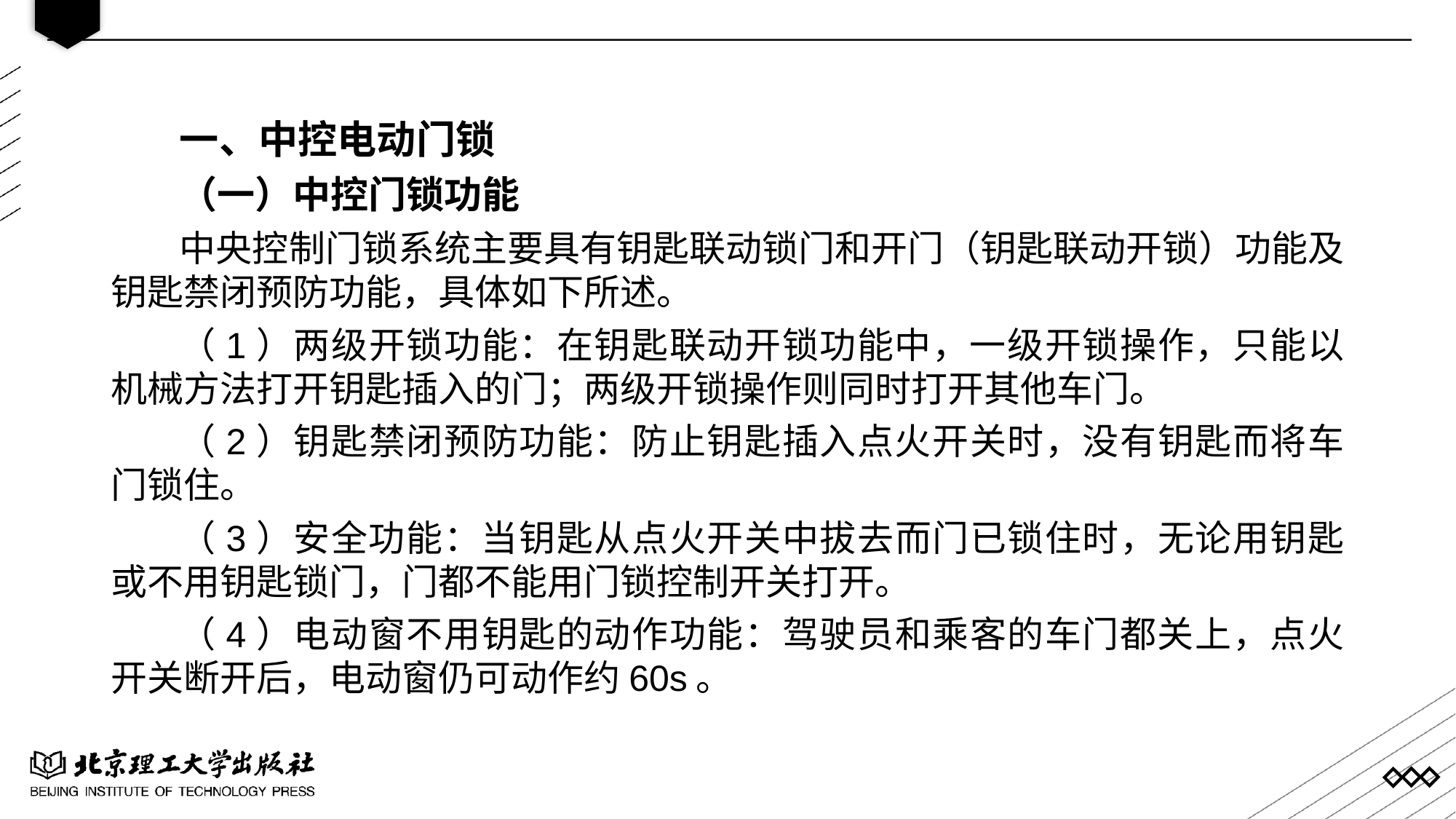

一、中控电动门锁
（一）中控门锁功能
中央控制门锁系统主要具有钥匙联动锁门和开门（钥匙联动开锁）功能及钥匙禁闭预防功能，具体如下所述。
（1）两级开锁功能：在钥匙联动开锁功能中，一级开锁操作，只能以机械方法打开钥匙插入的门；两级开锁操作则同时打开其他车门。
（2）钥匙禁闭预防功能：防止钥匙插入点火开关时，没有钥匙而将车门锁住。
（3）安全功能：当钥匙从点火开关中拔去而门已锁住时，无论用钥匙或不用钥匙锁门，门都不能用门锁控制开关打开。
（4）电动窗不用钥匙的动作功能：驾驶员和乘客的车门都关上，点火开关断开后，电动窗仍可动作约60s。